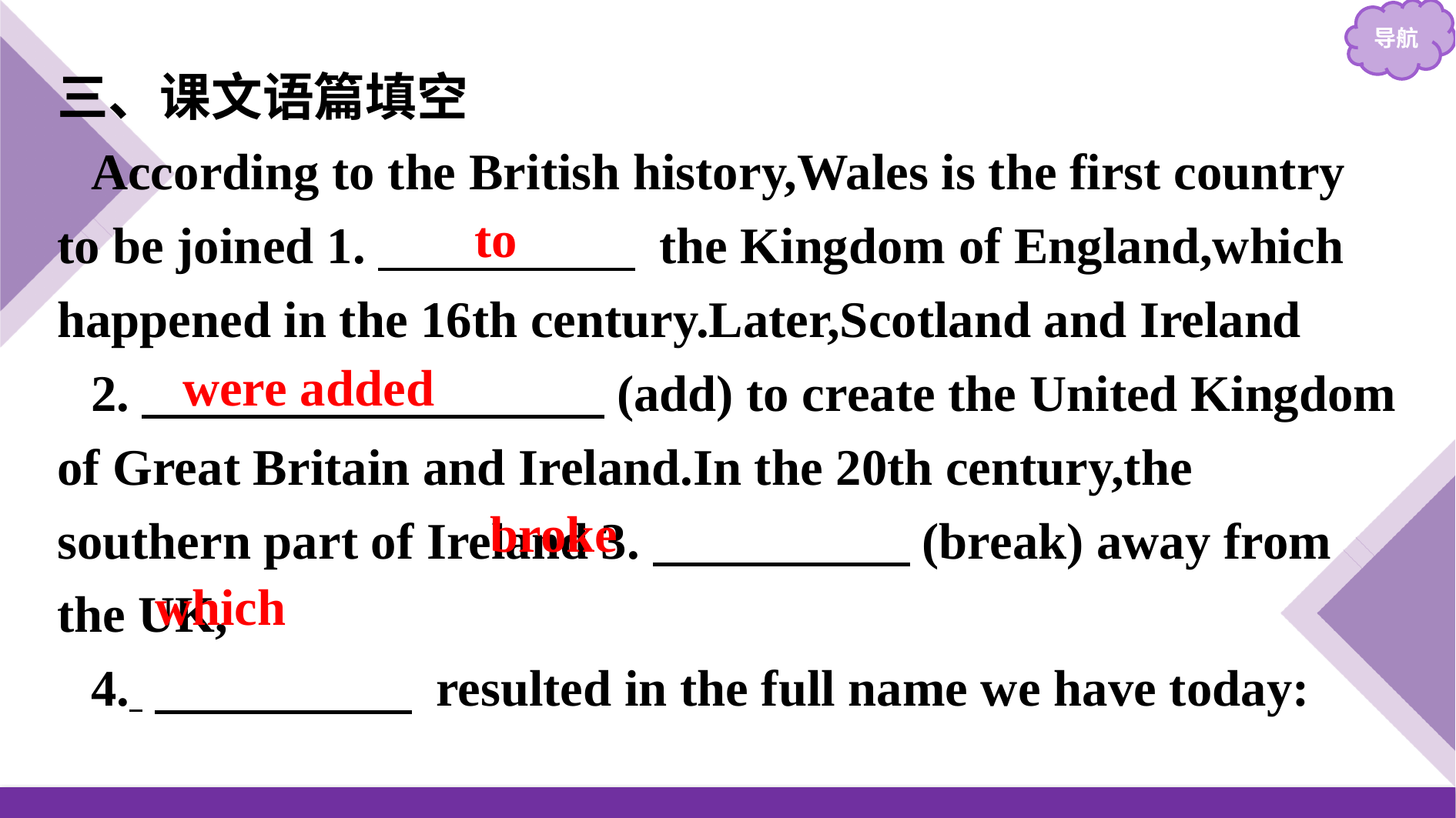

三、课文语篇填空
According to the British history,Wales is the first country to be joined 1.　　　　　 the Kingdom of England,which happened in the 16th century.Later,Scotland and Ireland
2.　　　　　　　　　(add) to create the United Kingdom of Great Britain and Ireland.In the 20th century,the southern part of Ireland 3.　　　　　(break) away from the UK,
4. 　　　　　 resulted in the full name we have today:
to
were added
broke
which